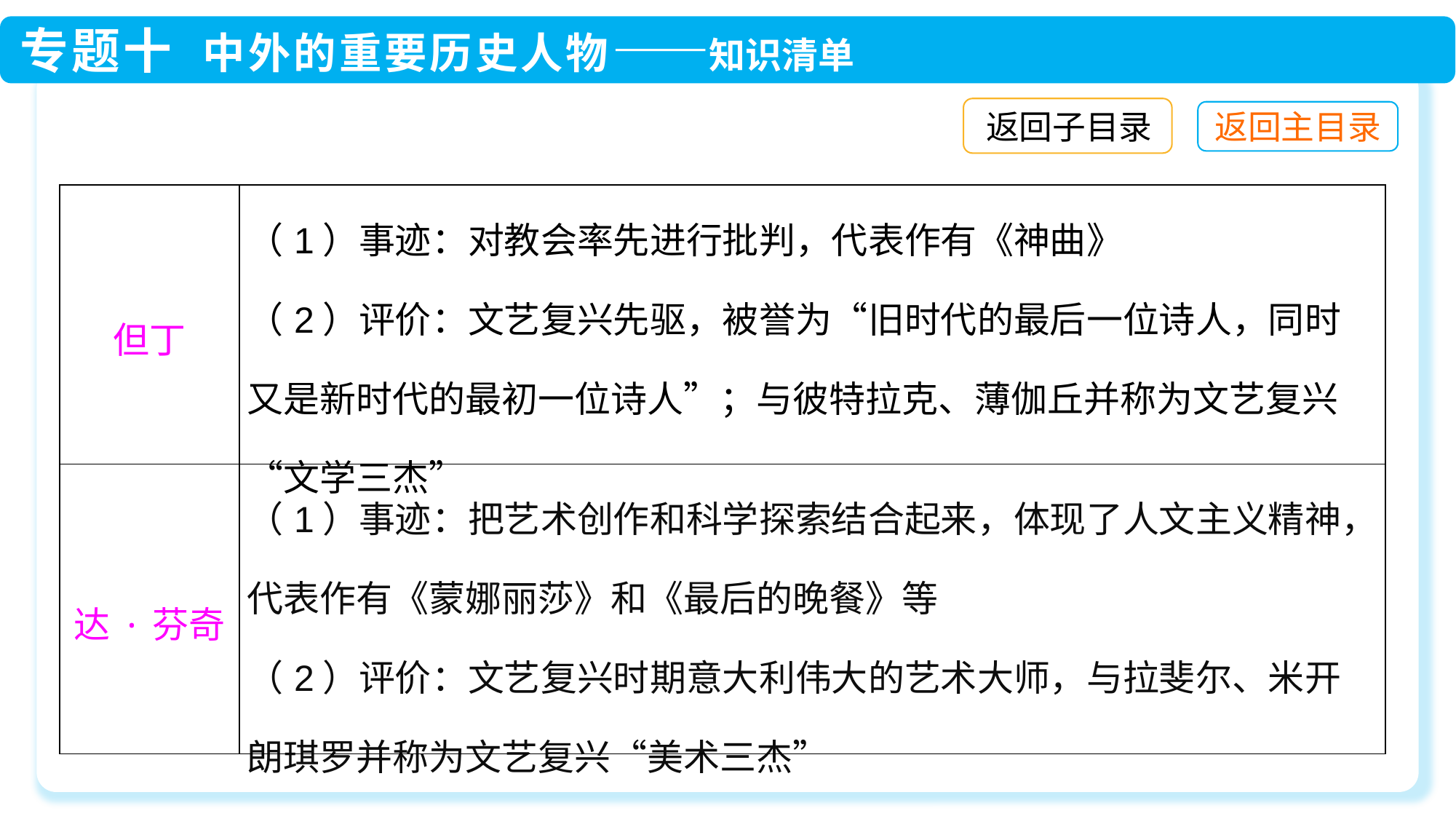

返回子目录
| 但丁 | （1）事迹：对教会率先进行批判，代表作有《神曲》 （2）评价：文艺复兴先驱，被誉为“旧时代的最后一位诗人，同时又是新时代的最初一位诗人”；与彼特拉克、薄伽丘并称为文艺复兴“文学三杰” |
| --- | --- |
| 达·芬奇 | （1）事迹：把艺术创作和科学探索结合起来，体现了人文主义精神，代表作有《蒙娜丽莎》和《最后的晚餐》等 （2）评价：文艺复兴时期意大利伟大的艺术大师，与拉斐尔、米开朗琪罗并称为文艺复兴“美术三杰” |